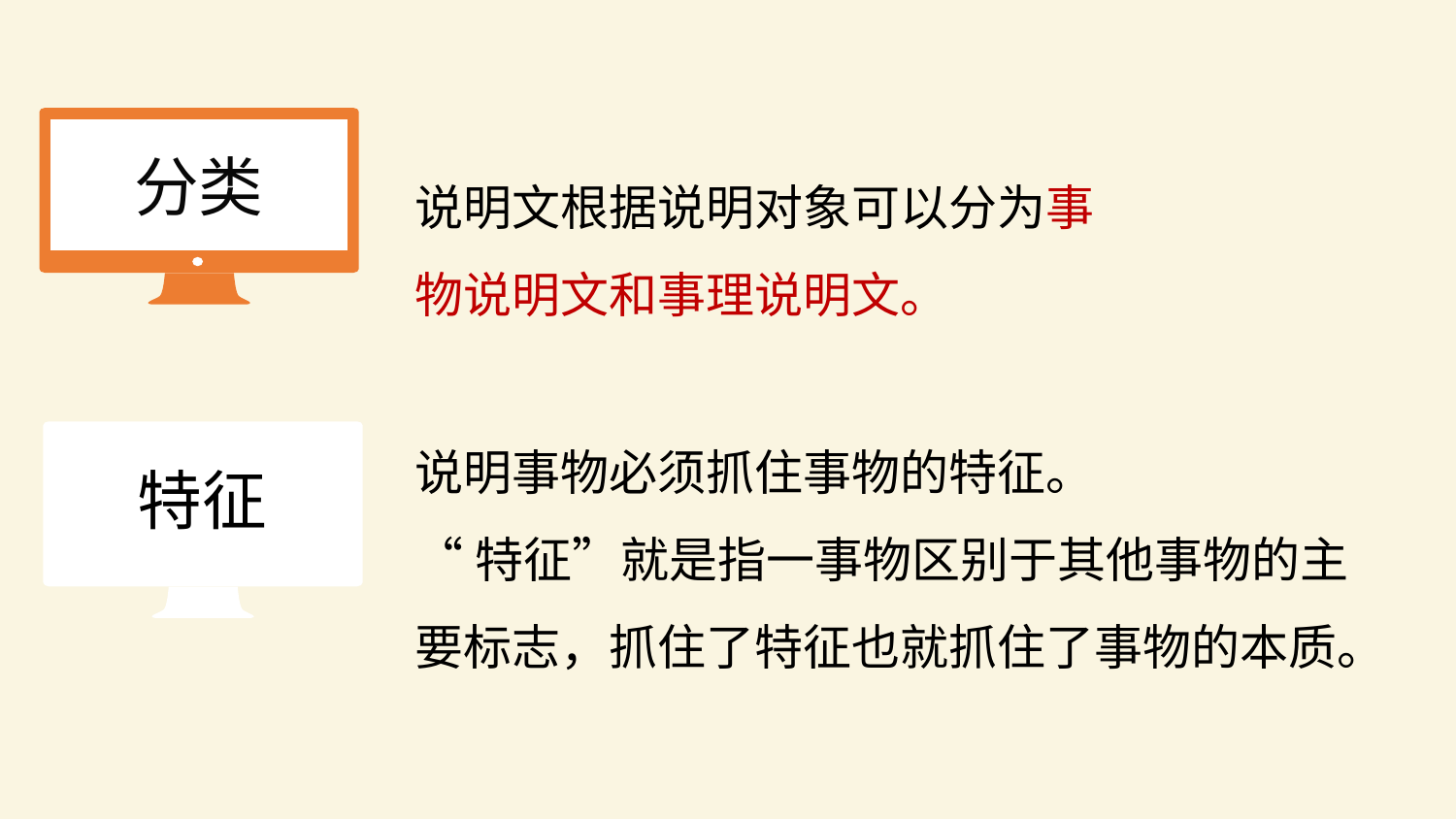

分类
说明文根据说明对象可以分为事物说明文和事理说明文。

说明事物必须抓住事物的特征。
“特征”就是指一事物区别于其他事物的主要标志，抓住了特征也就抓住了事物的本质。

特征